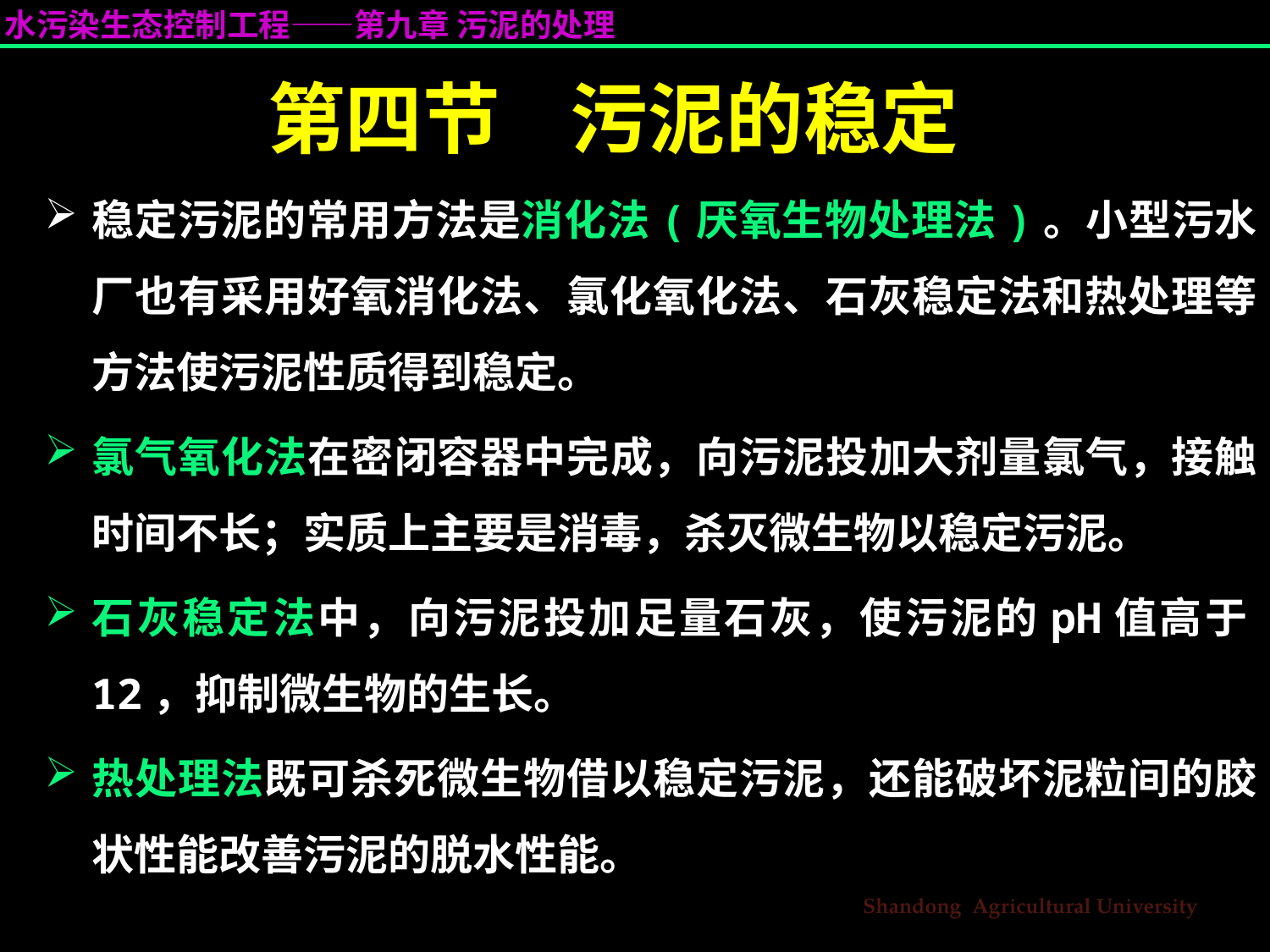

# 第四节    污泥的稳定
稳定污泥的常用方法是消化法(厌氧生物处理法)。小型污水厂也有采用好氧消化法、氯化氧化法、石灰稳定法和热处理等方法使污泥性质得到稳定。
氯气氧化法在密闭容器中完成，向污泥投加大剂量氯气，接触时间不长；实质上主要是消毒，杀灭微生物以稳定污泥。
石灰稳定法中，向污泥投加足量石灰，使污泥的pH值高于12，抑制微生物的生长。
热处理法既可杀死微生物借以稳定污泥，还能破坏泥粒间的胶状性能改善污泥的脱水性能。